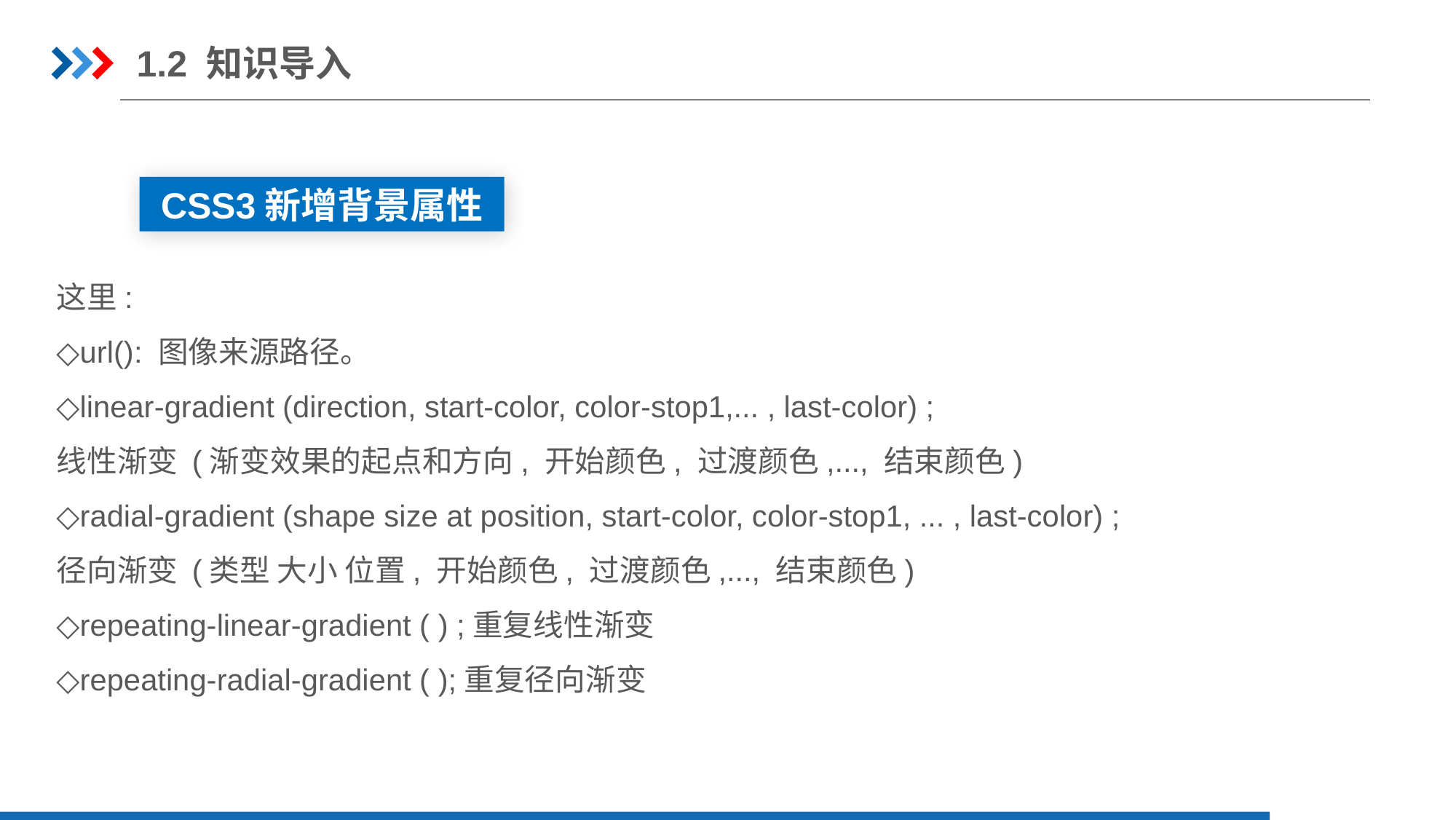

1.2 知识导入
CSS3新增背景属性
这里:
◇url(): 图像来源路径。
◇linear-gradient (direction, start-color, color-stop1,... , last-color) ;
线性渐变 (渐变效果的起点和方向, 开始颜色, 过渡颜色,..., 结束颜色)
◇radial-gradient (shape size at position, start-color, color-stop1, ... , last-color) ;
径向渐变 (类型 大小 位置, 开始颜色, 过渡颜色,..., 结束颜色)
◇repeating-linear-gradient ( ) ;重复线性渐变
◇repeating-radial-gradient ( );重复径向渐变